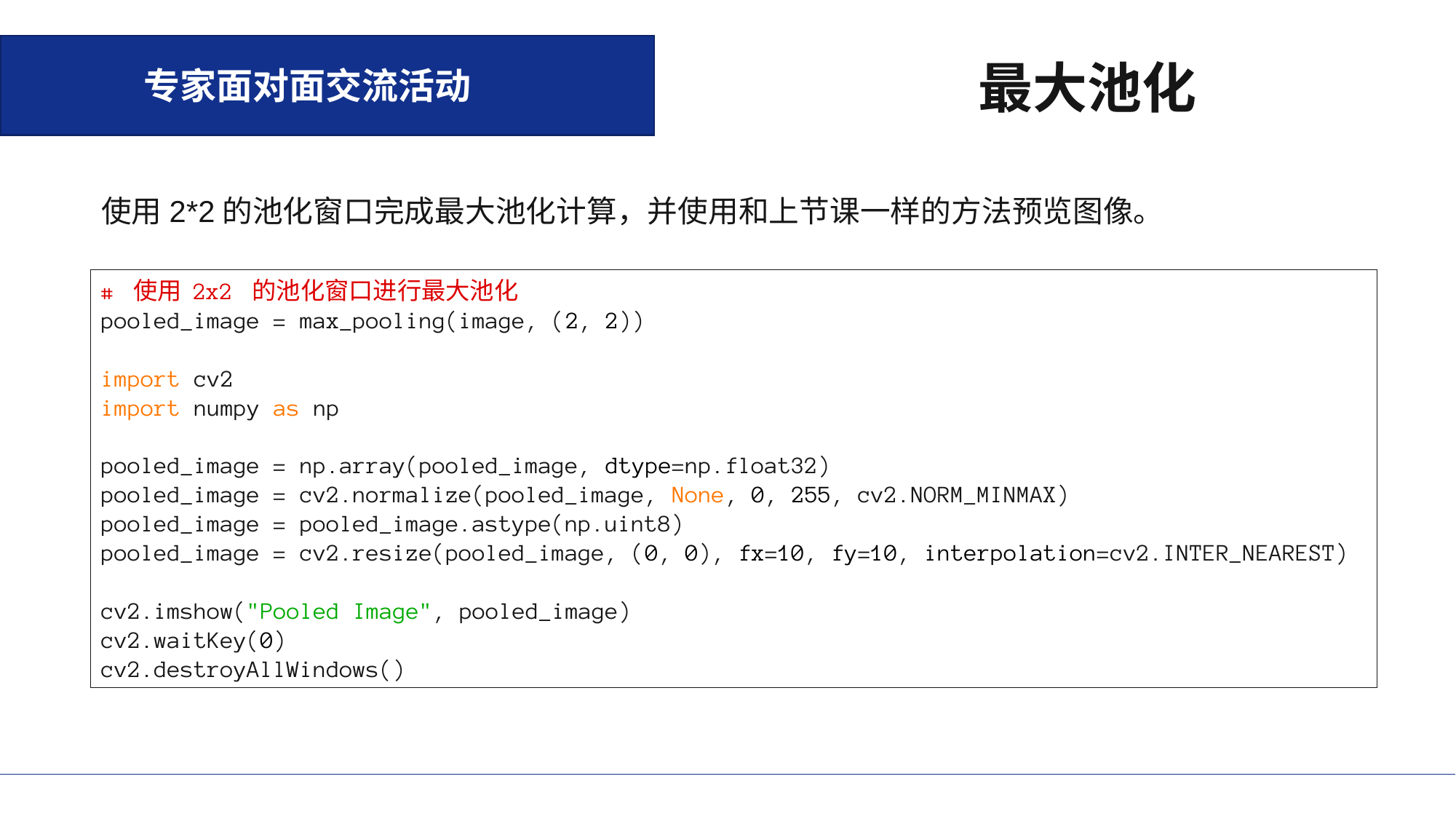

专家面对面交流活动
最大池化

使用2*2的池化窗口完成最大池化计算，并使用和上节课一样的方法预览图像。
# 使用 2x2 的池化窗口进行最大池化 pooled_image = max_pooling(image, (2, 2)) import cv2 import numpy as np pooled_image = np.array(pooled_image, dtype=np.float32) pooled_image = cv2.normalize(pooled_image, None, 0, 255, cv2.NORM_MINMAX) pooled_image = pooled_image.astype(np.uint8) pooled_image = cv2.resize(pooled_image, (0, 0), fx=10, fy=10, interpolation=cv2.INTER_NEAREST) cv2.imshow("Pooled Image", pooled_image) cv2.waitKey(0) cv2.destroyAllWindows()